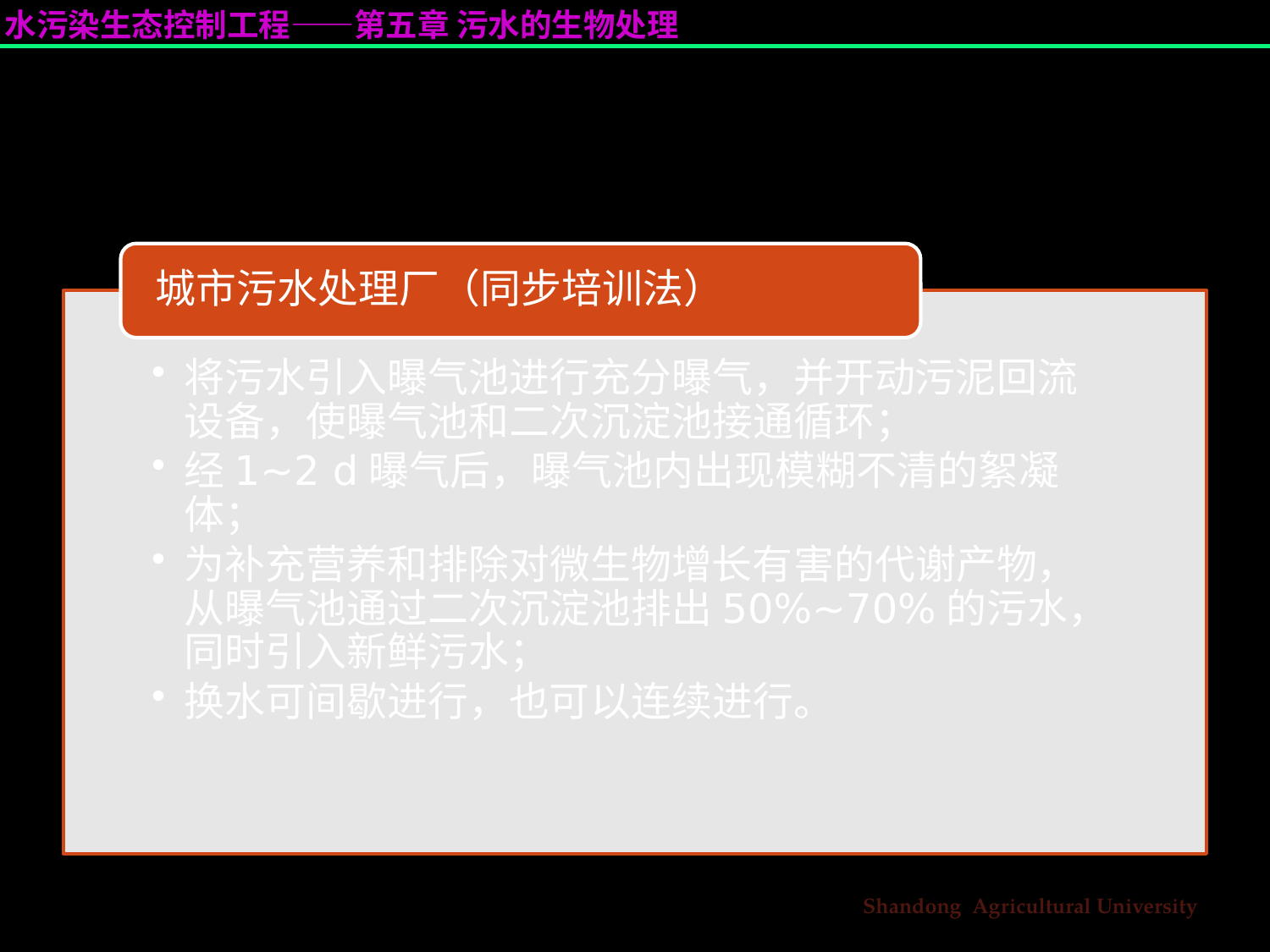

#
将污水引入曝气池进行充分曝气，并开动污泥回流设备，使曝气池和二次沉淀池接通循环；
经1~2 d曝气后，曝气池内出现模糊不清的絮凝体；
为补充营养和排除对微生物增长有害的代谢产物，从曝气池通过二次沉淀池排出50%~70%的污水，同时引入新鲜污水；
换水可间歇进行，也可以连续进行。
城市污水处理厂（同步培训法）